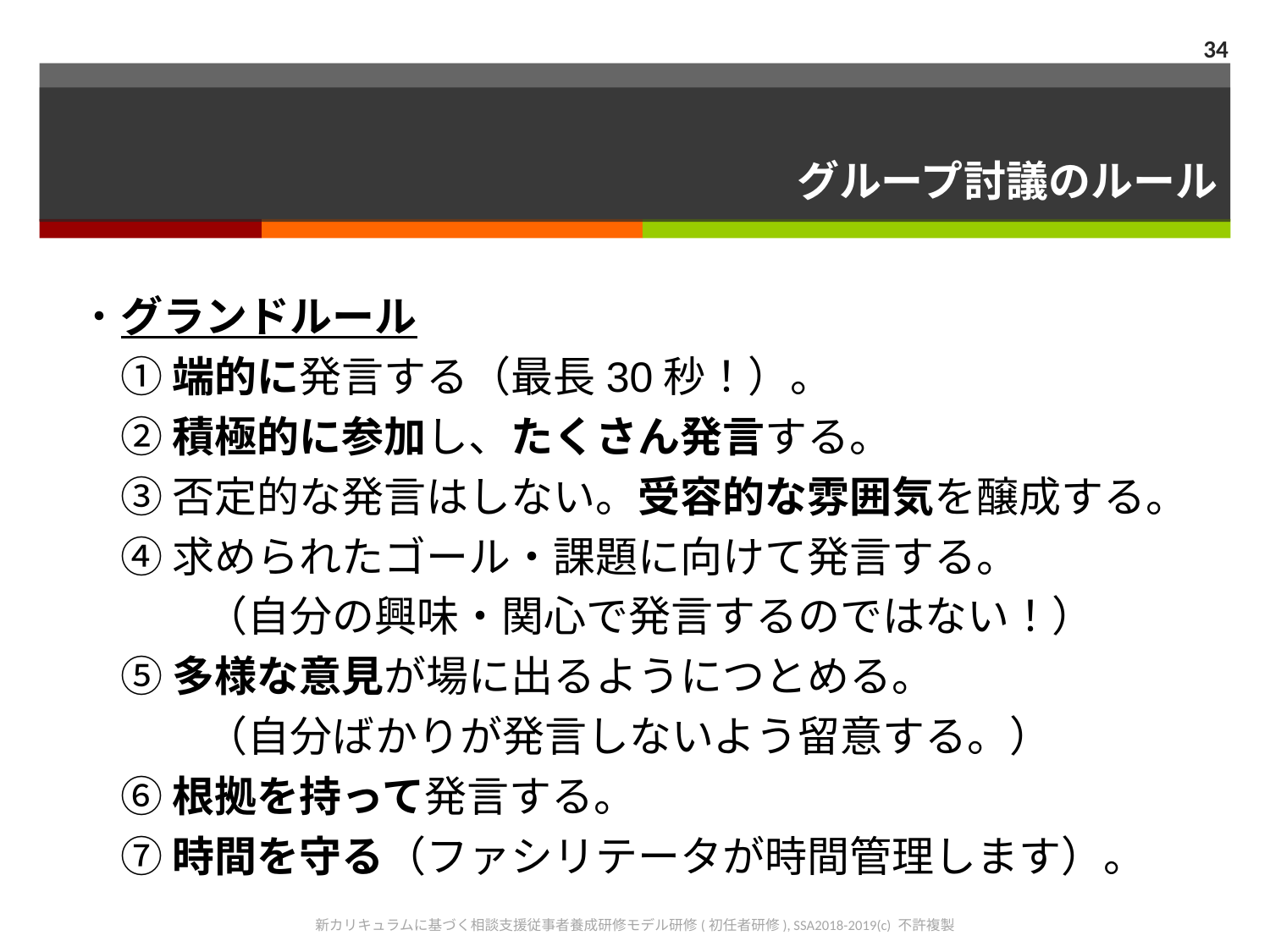

34
# グループ討議のルール
・グランドルール
　① 端的に発言する（最長30秒！）。
　② 積極的に参加し、たくさん発言する。
　③ 否定的な発言はしない。受容的な雰囲気を醸成する。
　④ 求められたゴール・課題に向けて発言する。
　　　（自分の興味・関心で発言するのではない！）
　⑤ 多様な意見が場に出るようにつとめる。
　　　（自分ばかりが発言しないよう留意する。）
　⑥ 根拠を持って発言する。
　⑦ 時間を守る（ファシリテータが時間管理します）。
新カリキュラムに基づく相談支援従事者養成研修モデル研修(初任者研修), SSA2018-2019(c) 不許複製